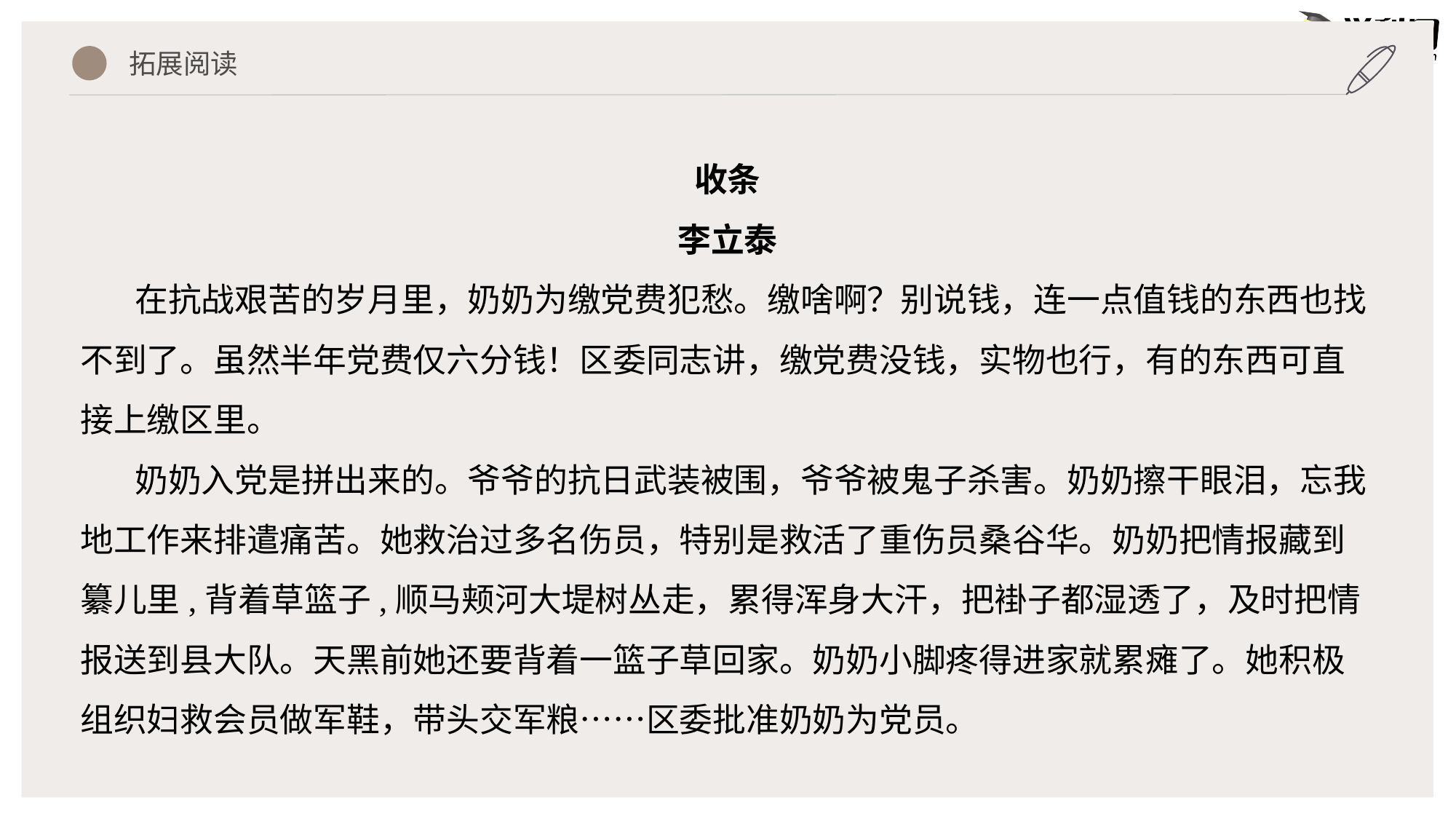

拓展阅读

收条
李立泰
在抗战艰苦的岁月里，奶奶为缴党费犯愁。缴啥啊？别说钱，连一点值钱的东西也找不到了。虽然半年党费仅六分钱！区委同志讲，缴党费没钱，实物也行，有的东西可直接上缴区里。
奶奶入党是拼出来的。爷爷的抗日武装被围，爷爷被鬼子杀害。奶奶擦干眼泪，忘我地工作来排遣痛苦。她救治过多名伤员，特别是救活了重伤员桑谷华。奶奶把情报藏到纂儿里,背着草篮子,顺马颊河大堤树丛走，累得浑身大汗，把褂子都湿透了，及时把情报送到县大队。天黑前她还要背着一篮子草回家。奶奶小脚疼得进家就累瘫了。她积极组织妇救会员做军鞋，带头交军粮……区委批准奶奶为党员。